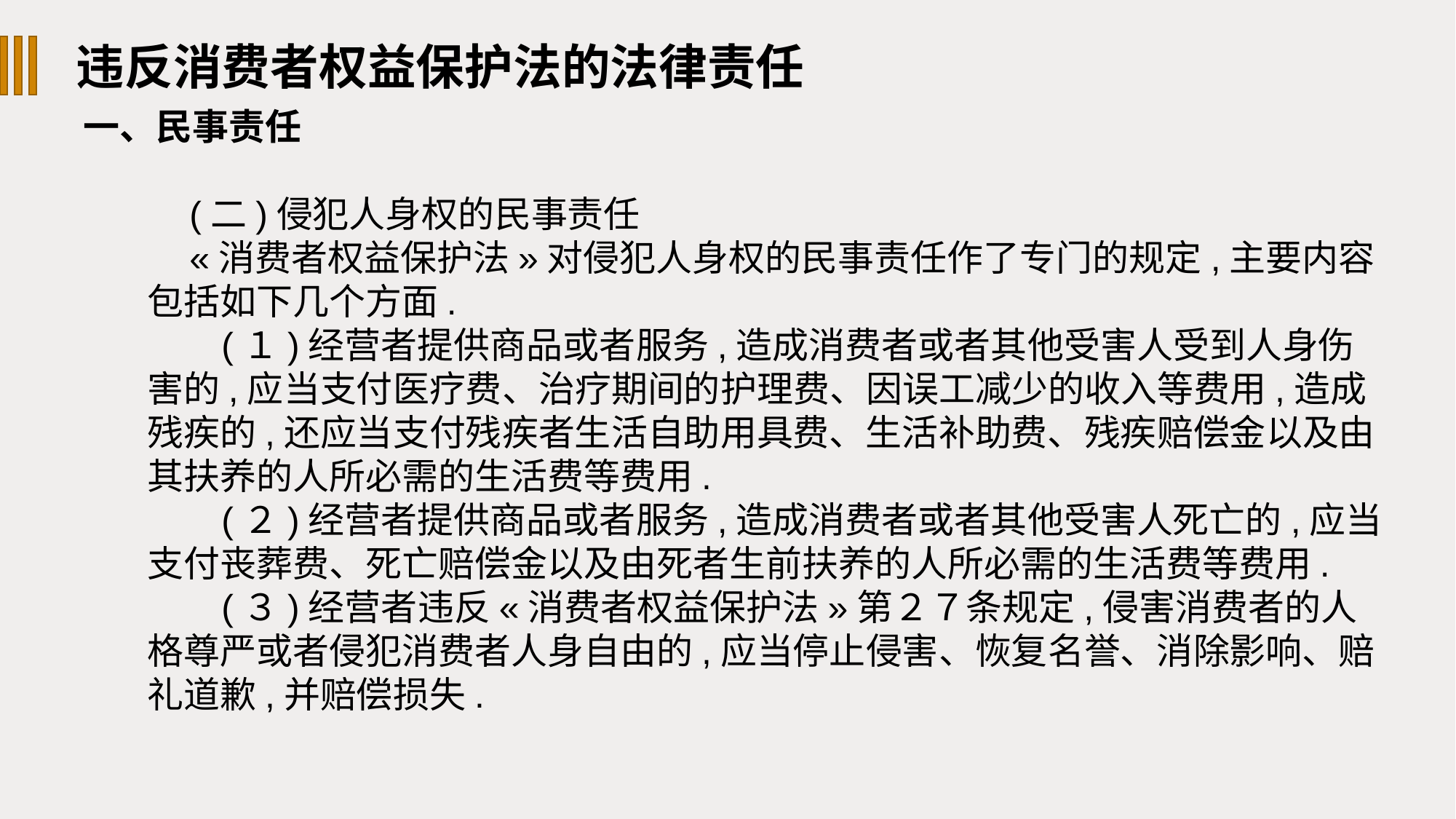

违反消费者权益保护法的法律责任

一、民事责任

(二)侵犯人身权的民事责任
«消费者权益保护法»对侵犯人身权的民事责任作了专门的规定,主要内容包括如下几个方面.
(１)经营者提供商品或者服务,造成消费者或者其他受害人受到人身伤害的,应当支付医疗费、治疗期间的护理费、因误工减少的收入等费用,造成残疾的,还应当支付残疾者生活自助用具费、生活补助费、残疾赔偿金以及由其扶养的人所必需的生活费等费用.
(２)经营者提供商品或者服务,造成消费者或者其他受害人死亡的,应当支付丧葬费、死亡赔偿金以及由死者生前扶养的人所必需的生活费等费用.
(３)经营者违反«消费者权益保护法»第２７条规定,侵害消费者的人格尊严或者侵犯消费者人身自由的,应当停止侵害、恢复名誉、消除影响、赔礼道歉,并赔偿损失.